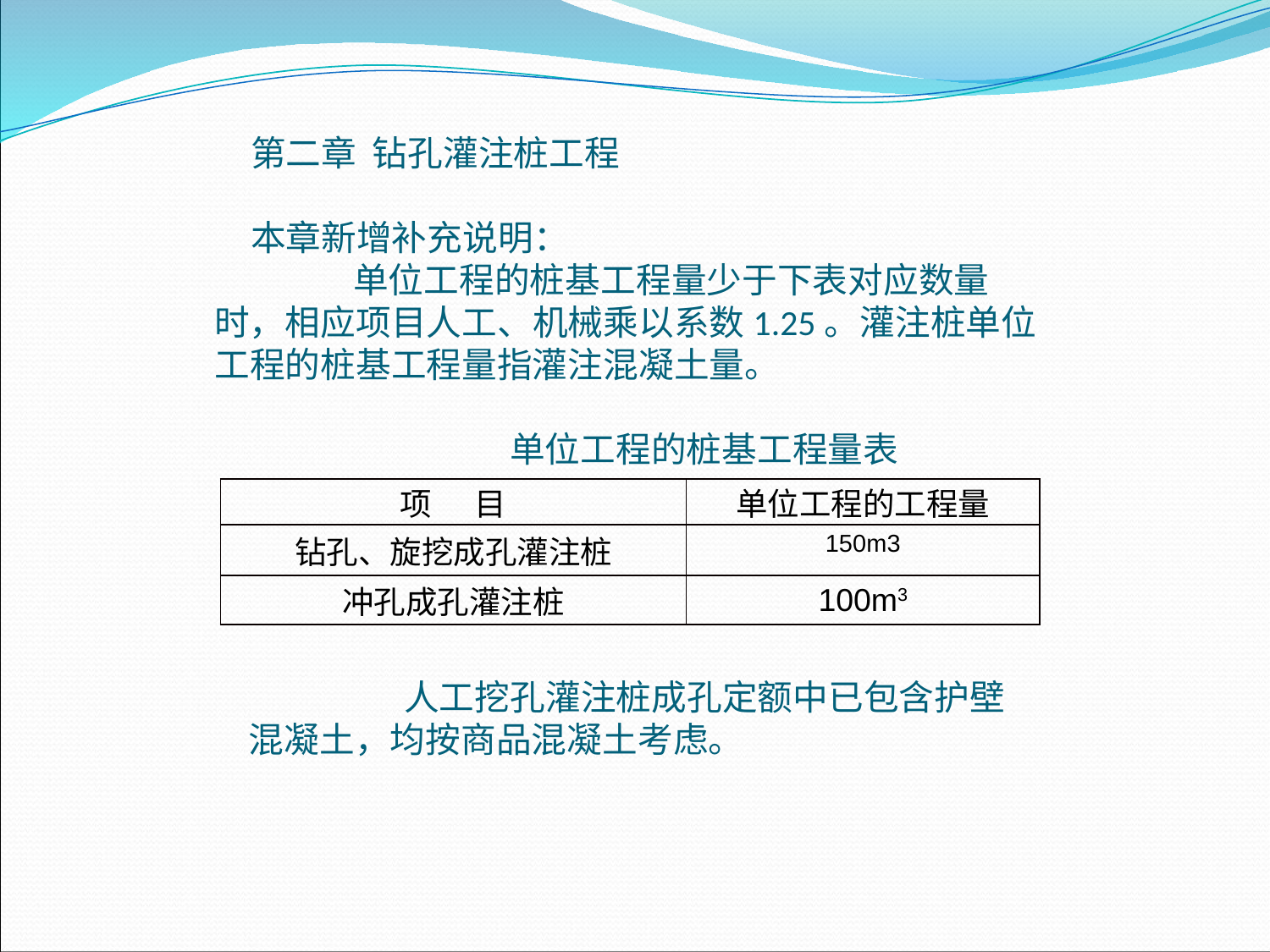

第二章  钻孔灌注桩工程
本章新增补充说明：            单位工程的桩基工程量少于下表对应数量时，相应项目人工、机械乘以系数1.25。灌注桩单位工程的桩基工程量指灌注混凝土量。
                                单位工程的桩基工程量表
| 项 目 | 单位工程的工程量 |
| --- | --- |
| 钻孔、旋挖成孔灌注桩 | 150m3 |
| 冲孔成孔灌注桩 | 100m3 |

              人工挖孔灌注桩成孔定额中已包含护壁混凝土，均按商品混凝土考虑。
55